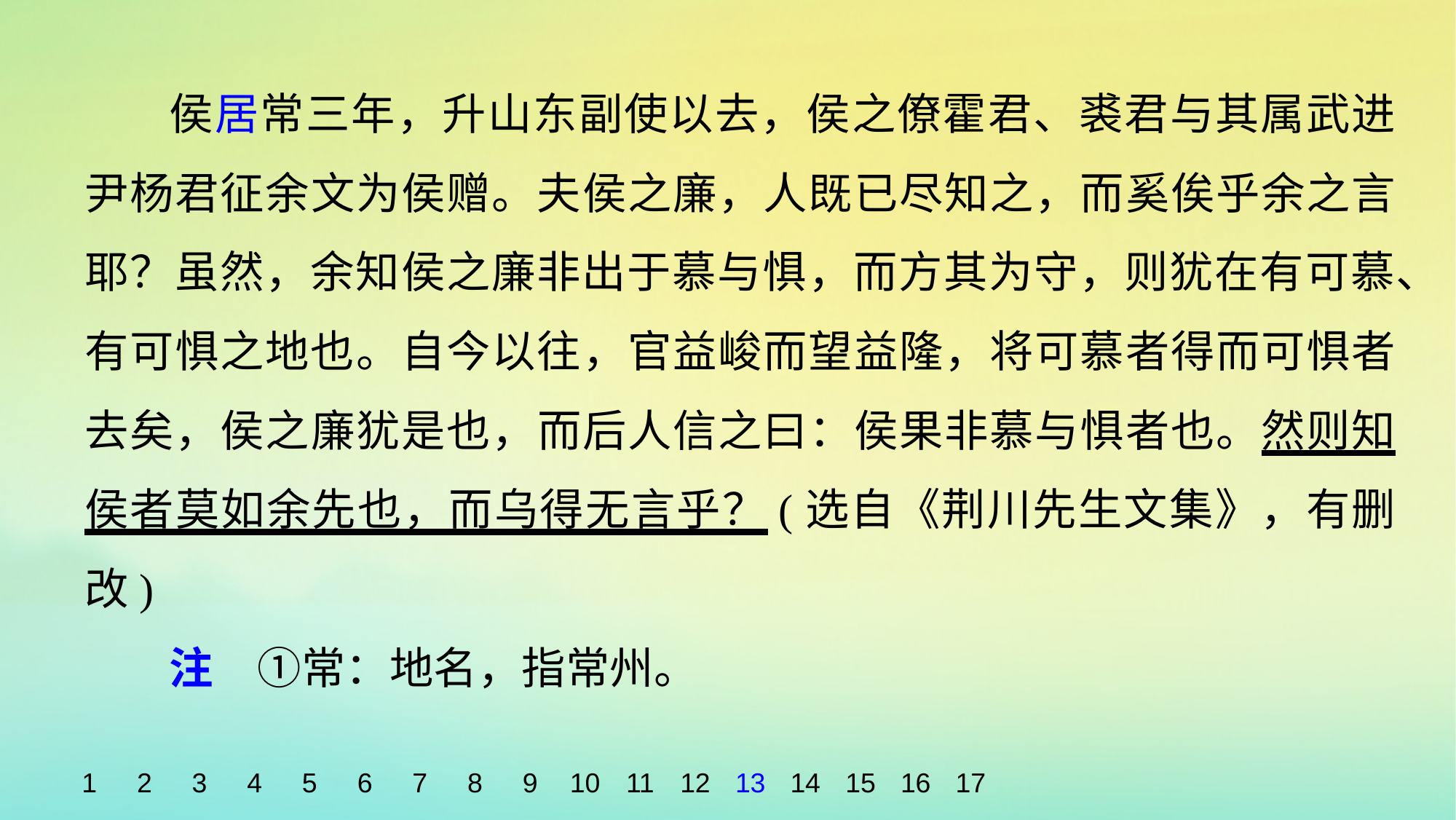

侯居常三年，升山东副使以去，侯之僚霍君、裘君与其属武进尹杨君征余文为侯赠。夫侯之廉，人既已尽知之，而奚俟乎余之言耶？虽然，余知侯之廉非出于慕与惧，而方其为守，则犹在有可慕、有可惧之地也。自今以往，官益峻而望益隆，将可慕者得而可惧者去矣，侯之廉犹是也，而后人信之曰：侯果非慕与惧者也。然则知侯者莫如余先也，而乌得无言乎？(选自《荆川先生文集》，有删改)
注　①常：地名，指常州。
1
2
3
4
5
6
7
8
9
10
11
12
13
14
15
16
17